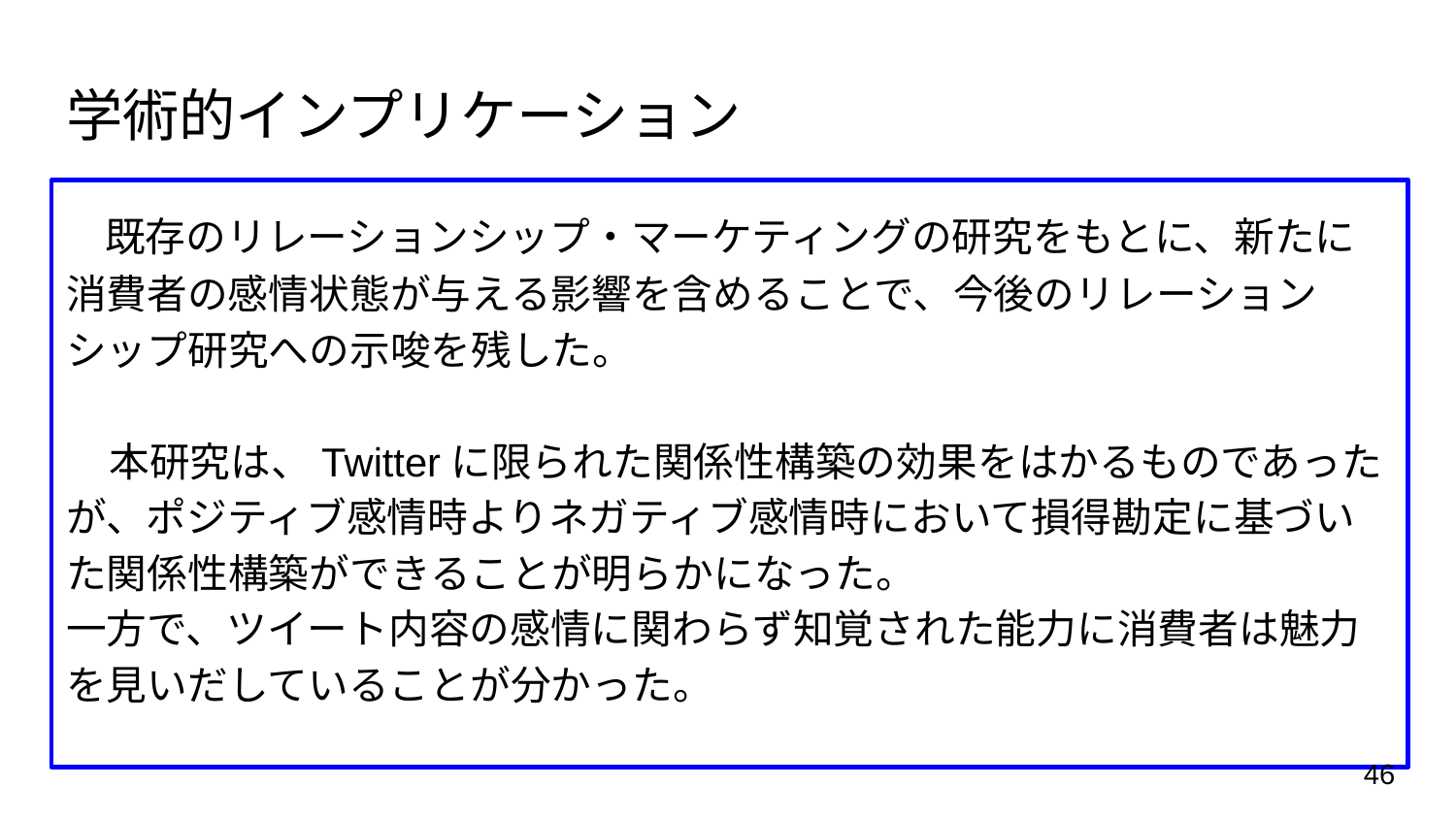

# 学術的インプリケーション
  既存のリレーションシップ・マーケティングの研究をもとに、新たに消費者の感情状態が与える影響を含めることで、今後のリレーションシップ研究への示唆を残した。

   本研究は、Twitterに限られた関係性構築の効果をはかるものであったが、ポジティブ感情時よりネガティブ感情時において損得勘定に基づいた関係性構築ができることが明らかになった。
一方で、ツイート内容の感情に関わらず知覚された能力に消費者は魅力を見いだしていることが分かった。
46